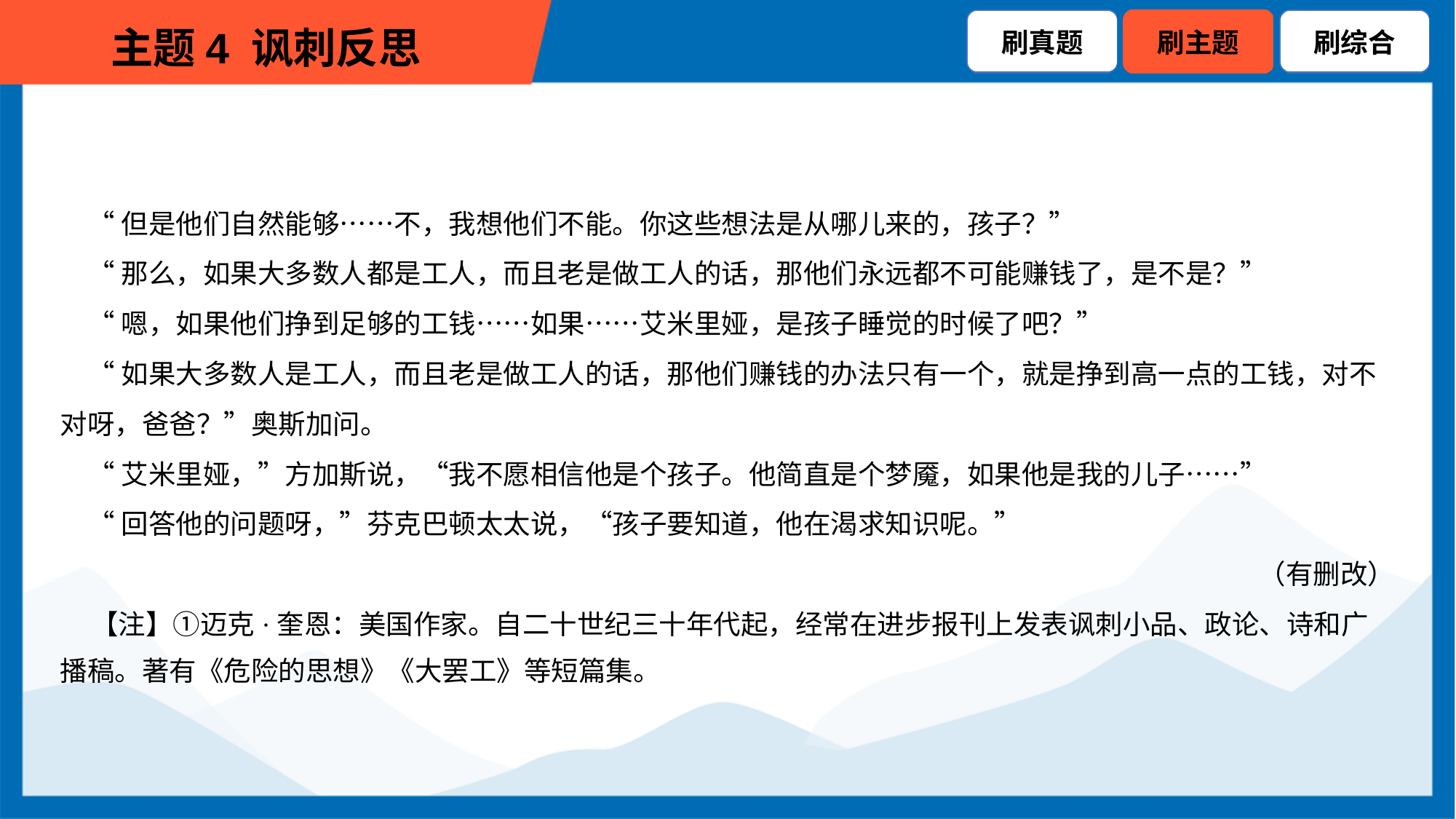

“但是他们自然能够……不，我想他们不能。你这些想法是从哪儿来的，孩子？”
    “那么，如果大多数人都是工人，而且老是做工人的话，那他们永远都不可能赚钱了，是不是？”
    “嗯，如果他们挣到足够的工钱……如果……艾米里娅，是孩子睡觉的时候了吧？”
    “如果大多数人是工人，而且老是做工人的话，那他们赚钱的办法只有一个，就是挣到高一点的工钱，对不
对呀，爸爸？”奥斯加问。
    “艾米里娅，”方加斯说，“我不愿相信他是个孩子。他简直是个梦魇，如果他是我的儿子……”
    “回答他的问题呀，”芬克巴顿太太说，“孩子要知道，他在渴求知识呢。”
（有删改）
    【注】①迈克·奎恩：美国作家。自二十世纪三十年代起，经常在进步报刊上发表讽刺小品、政论、诗和广
播稿。著有《危险的思想》《大罢工》等短篇集。